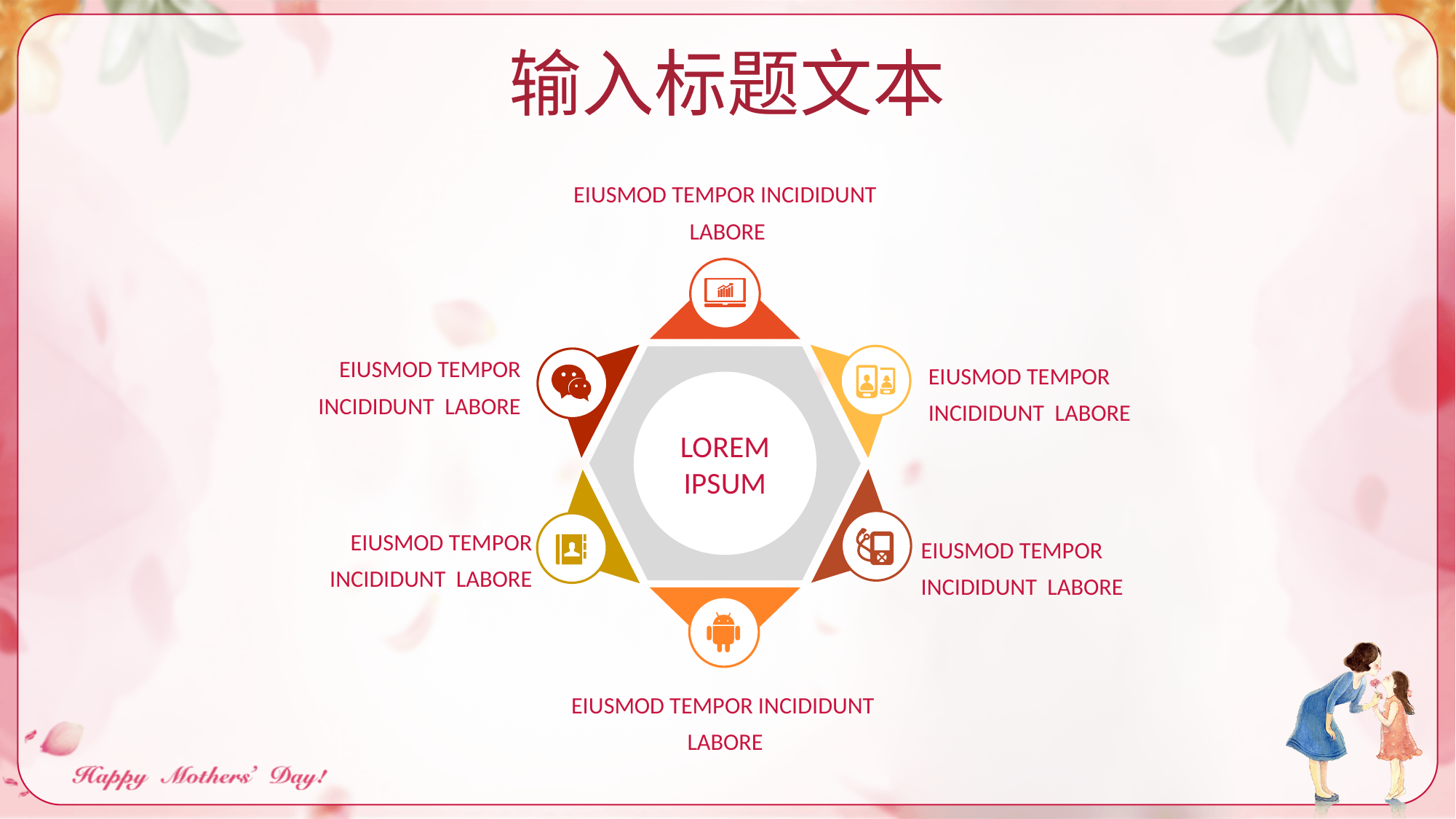

输入标题文本
EIUSMOD TEMPOR INCIDIDUNT  LABORE

EIUSMOD TEMPOR INCIDIDUNT  LABORE

EIUSMOD TEMPOR INCIDIDUNT  LABORE

LOREM IPSUM

EIUSMOD TEMPOR INCIDIDUNT  LABORE

EIUSMOD TEMPOR INCIDIDUNT  LABORE

EIUSMOD TEMPOR INCIDIDUNT  LABORE